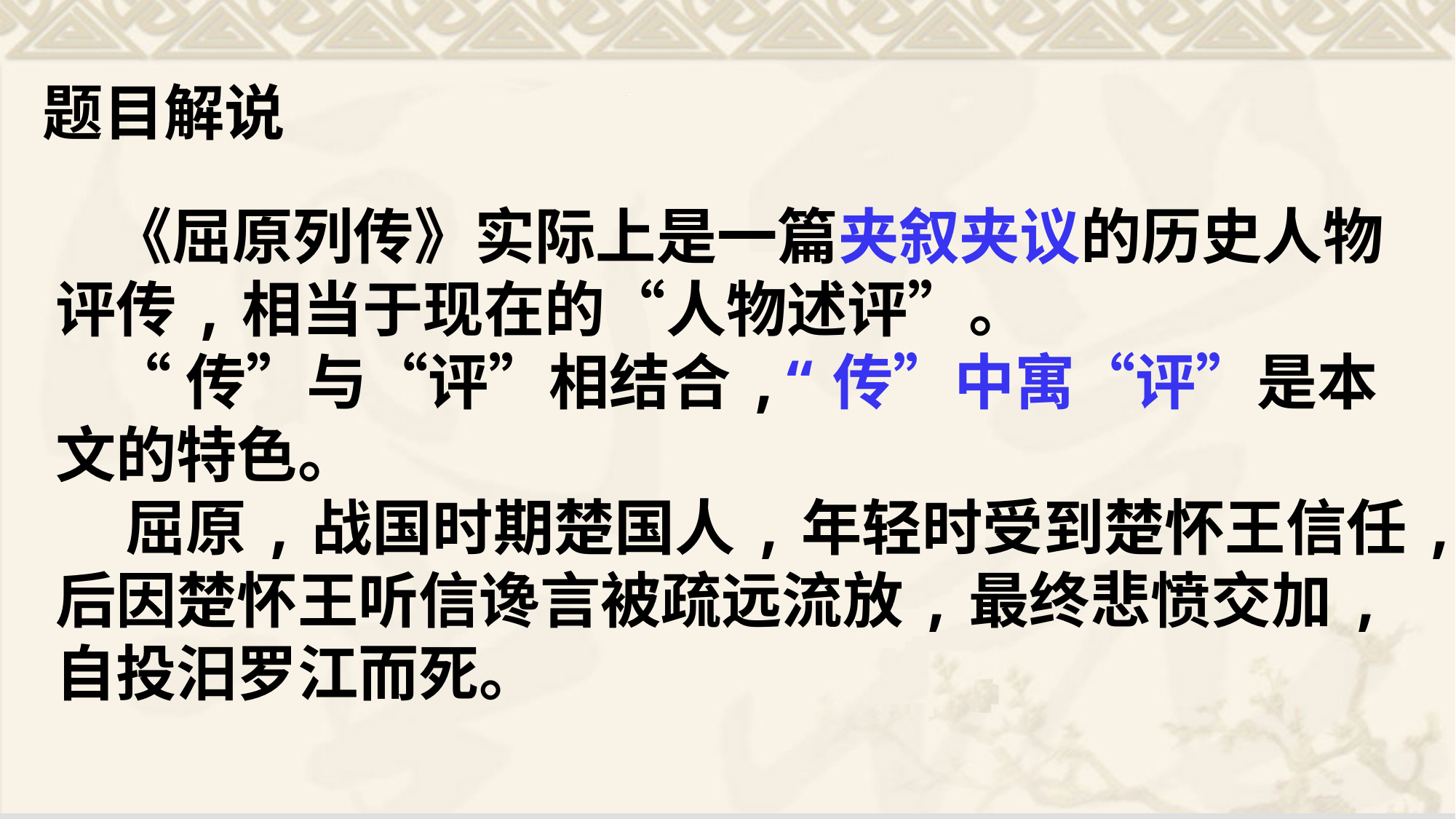

题目解说

   《屈原列传》实际上是一篇夹叙夹议的历史人物评传,相当于现在的“人物述评”。
    “传”与“评”相结合,“传”中寓“评”是本文的特色。
    屈原,战国时期楚国人,年轻时受到楚怀王信任,后因楚怀王听信谗言被疏远流放,最终悲愤交加,自投汨罗江而死。